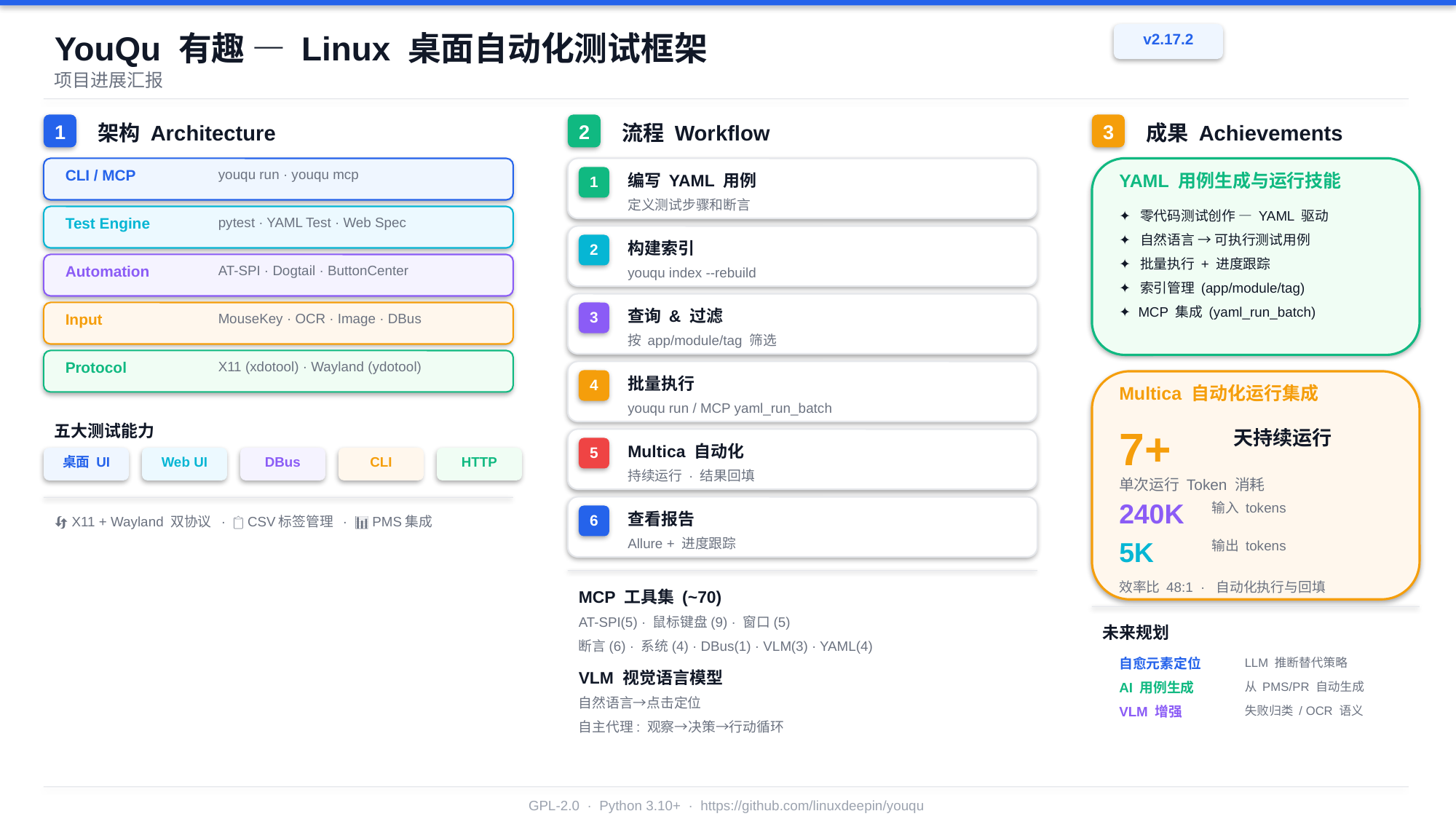

YouQu 有趣 — Linux 桌面自动化测试框架

v2.17.2
项目进展汇报

1
架构 Architecture

2
流程 Workflow

3
成果 Achievements

CLI / MCP
youqu run · youqu mcp
YAML 用例生成与运行技能
编写 YAML 用例

1
定义测试步骤和断言
✦  零代码测试创作 — YAML 驱动

Test Engine
pytest · YAML Test · Web Spec

✦  自然语言 → 可执行测试用例
构建索引

2
✦  批量执行 + 进度跟踪

Automation
AT-SPI · Dogtail · ButtonCenter
youqu index --rebuild
✦  索引管理 (app/module/tag)

✦  MCP 集成 (yaml_run_batch)
查询 & 过滤

3
Input
MouseKey · OCR · Image · DBus
按 app/module/tag 筛选

Protocol
X11 (xdotool) · Wayland (ydotool)

批量执行

4

Multica 自动化运行集成
youqu run / MCP yaml_run_batch
五大测试能力
7+
天持续运行

Multica 自动化

5

桌面 UI

Web UI

DBus

CLI

HTTP
持续运行 · 结果回填
单次运行 Token 消耗
240K
输入 tokens

查看报告

6
🔄 X11 + Wayland 双协议  ·  📋 CSV标签管理  ·  📊 PMS集成
Allure + 进度跟踪
5K
输出 tokens

效率比 48:1  ·  自动化执行与回填
MCP 工具集 (~70)

AT-SPI(5) · 鼠标键盘(9) · 窗口(5)
未来规划
断言(6) · 系统(4) · DBus(1) · VLM(3) · YAML(4)
自愈元素定位
LLM 推断替代策略
VLM 视觉语言模型
AI 用例生成
从 PMS/PR 自动生成
自然语言→点击定位
VLM 增强
失败归类 / OCR 语义
自主代理: 观察→决策→行动循环

GPL-2.0  ·  Python 3.10+  ·  https://github.com/linuxdeepin/youqu